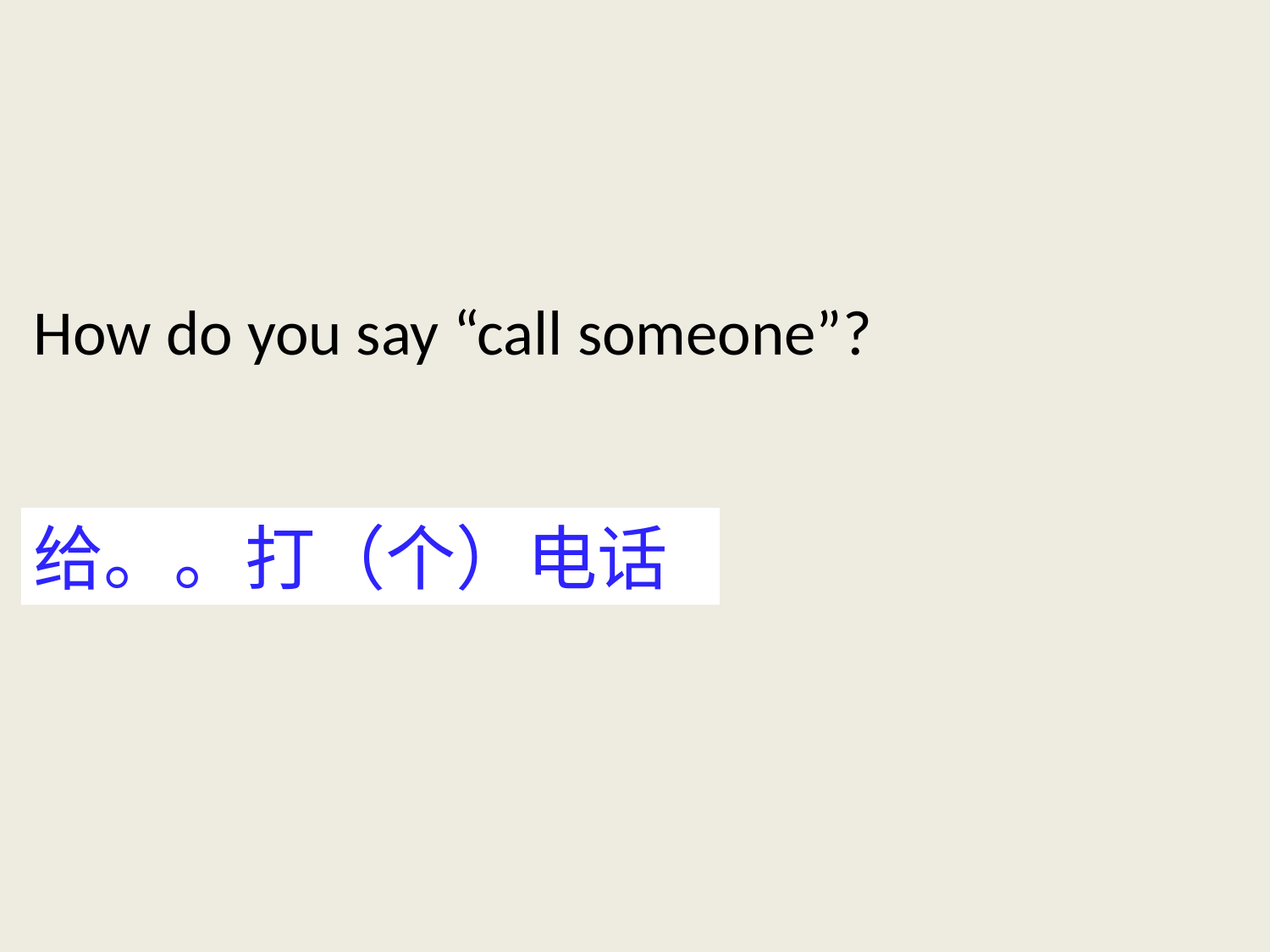

How do you say “call someone”?

给。。打（个）电话